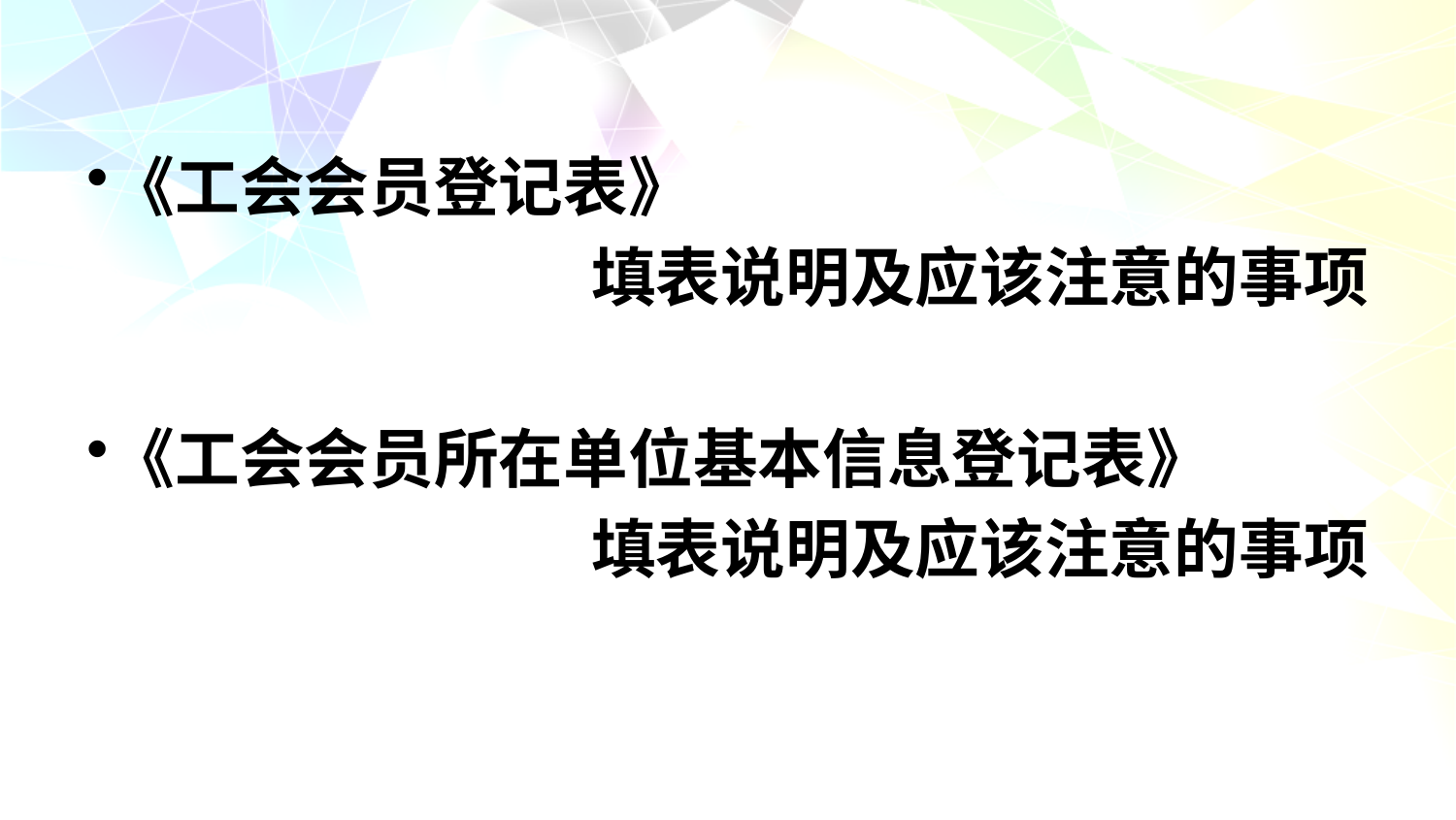

《工会会员登记表》
填表说明及应该注意的事项

《工会会员所在单位基本信息登记表》
填表说明及应该注意的事项